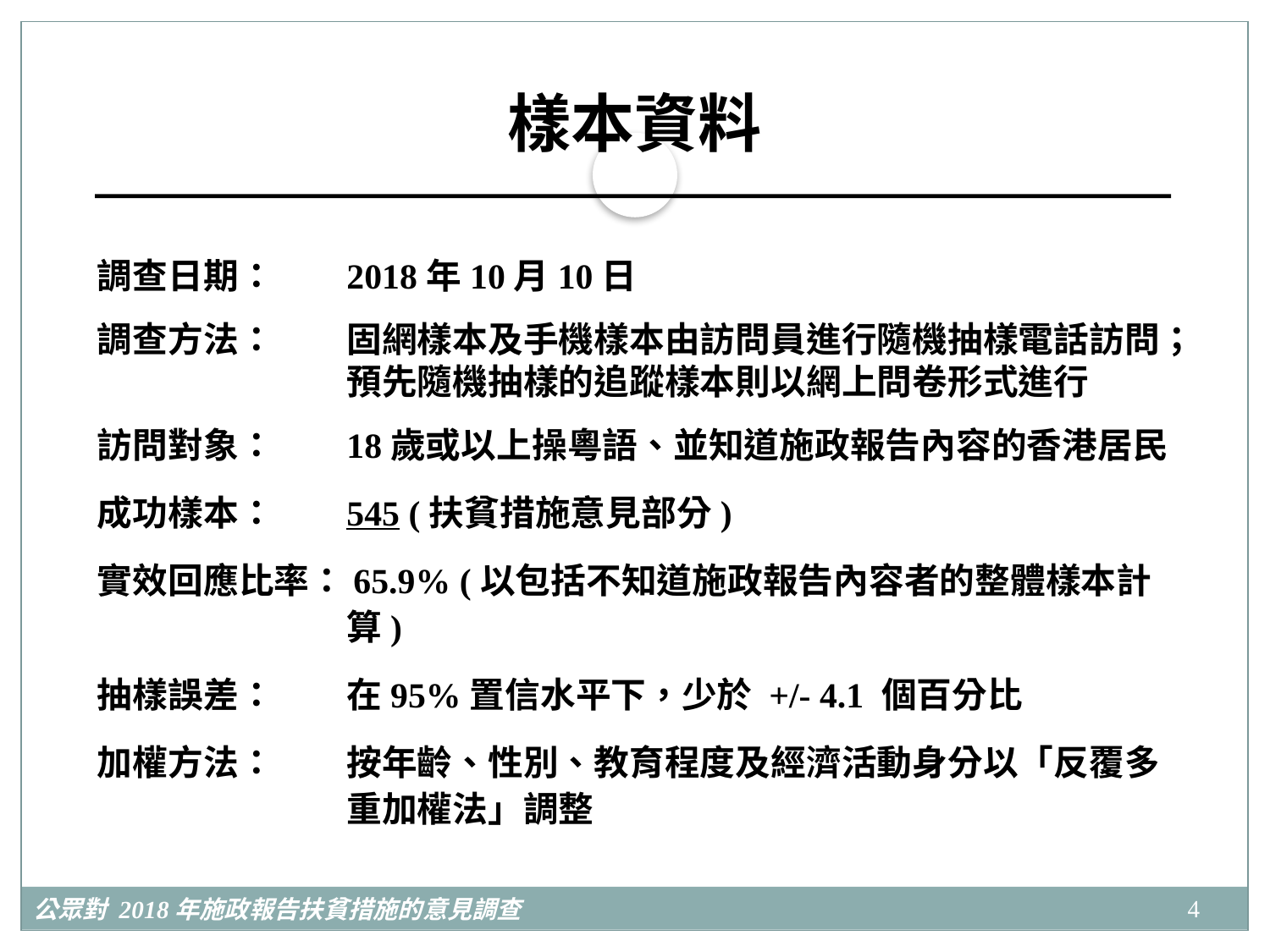

# 樣本資料

調查日期：	2018年10月10日
調查方法：	固網樣本及手機樣本由訪問員進行隨機抽樣電話訪問；預先隨機抽樣的追蹤樣本則以網上問卷形式進行
訪問對象：	18歲或以上操粵語、並知道施政報告內容的香港居民
成功樣本：	545 (扶貧措施意見部分)
實效回應比率：65.9% (以包括不知道施政報告內容者的整體樣本計算)
抽樣誤差：	在95%置信水平下，少於 +/- 4.1 個百分比
加權方法：	按年齡、性別、教育程度及經濟活動身分以「反覆多重加權法」調整